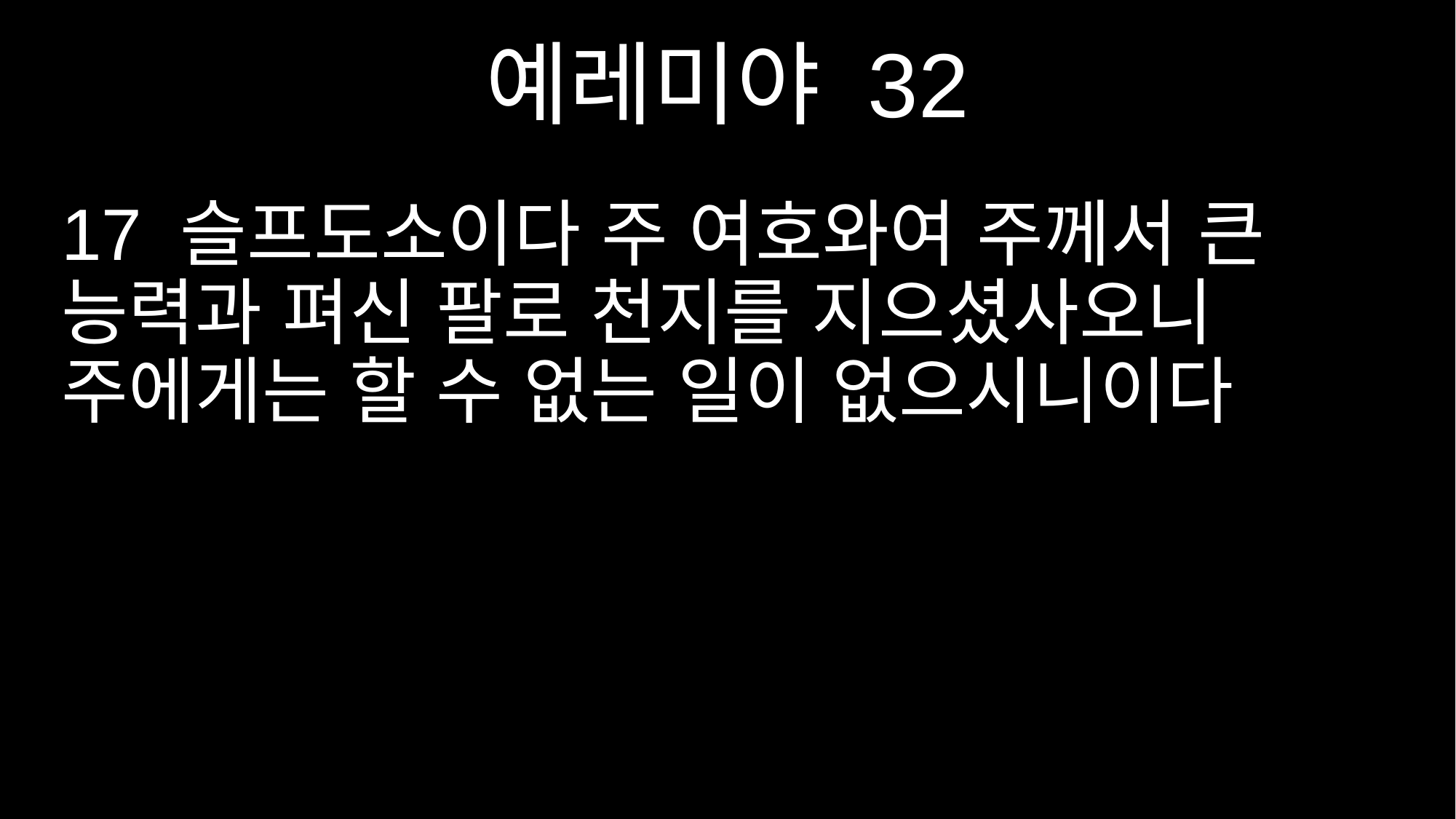

예레미야 32
17 슬프도소이다 주 여호와여 주께서 큰 능력과 펴신 팔로 천지를 지으셨사오니 주에게는 할 수 없는 일이 없으시니이다